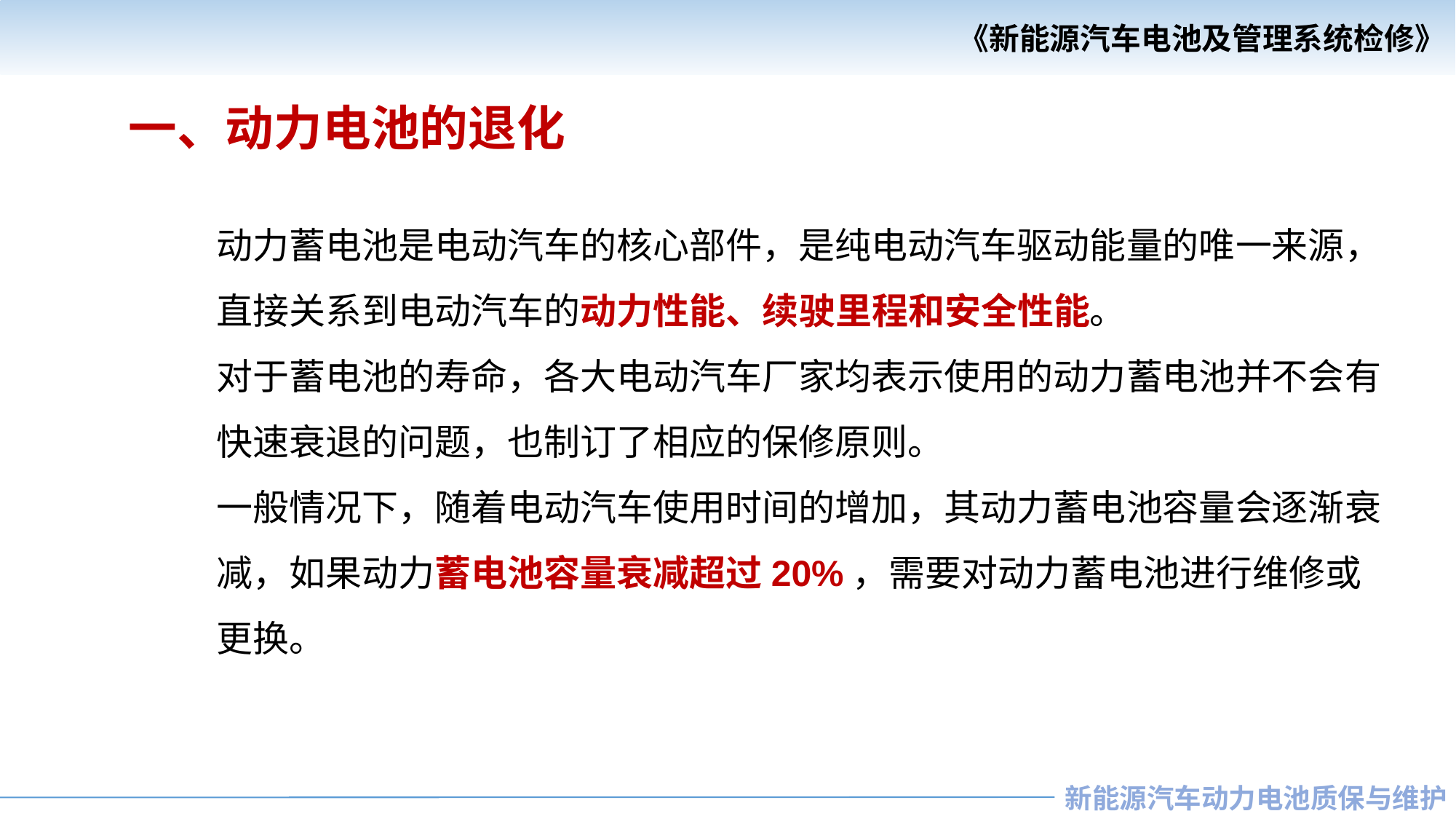

一、动力电池的退化
动力蓄电池是电动汽车的核心部件，是纯电动汽车驱动能量的唯一来源，直接关系到电动汽车的动力性能、续驶里程和安全性能。
对于蓄电池的寿命，各大电动汽车厂家均表示使用的动力蓄电池并不会有快速衰退的问题，也制订了相应的保修原则。
一般情况下，随着电动汽车使用时间的增加，其动力蓄电池容量会逐渐衰减，如果动力蓄电池容量衰减超过20%，需要对动力蓄电池进行维修或更换。